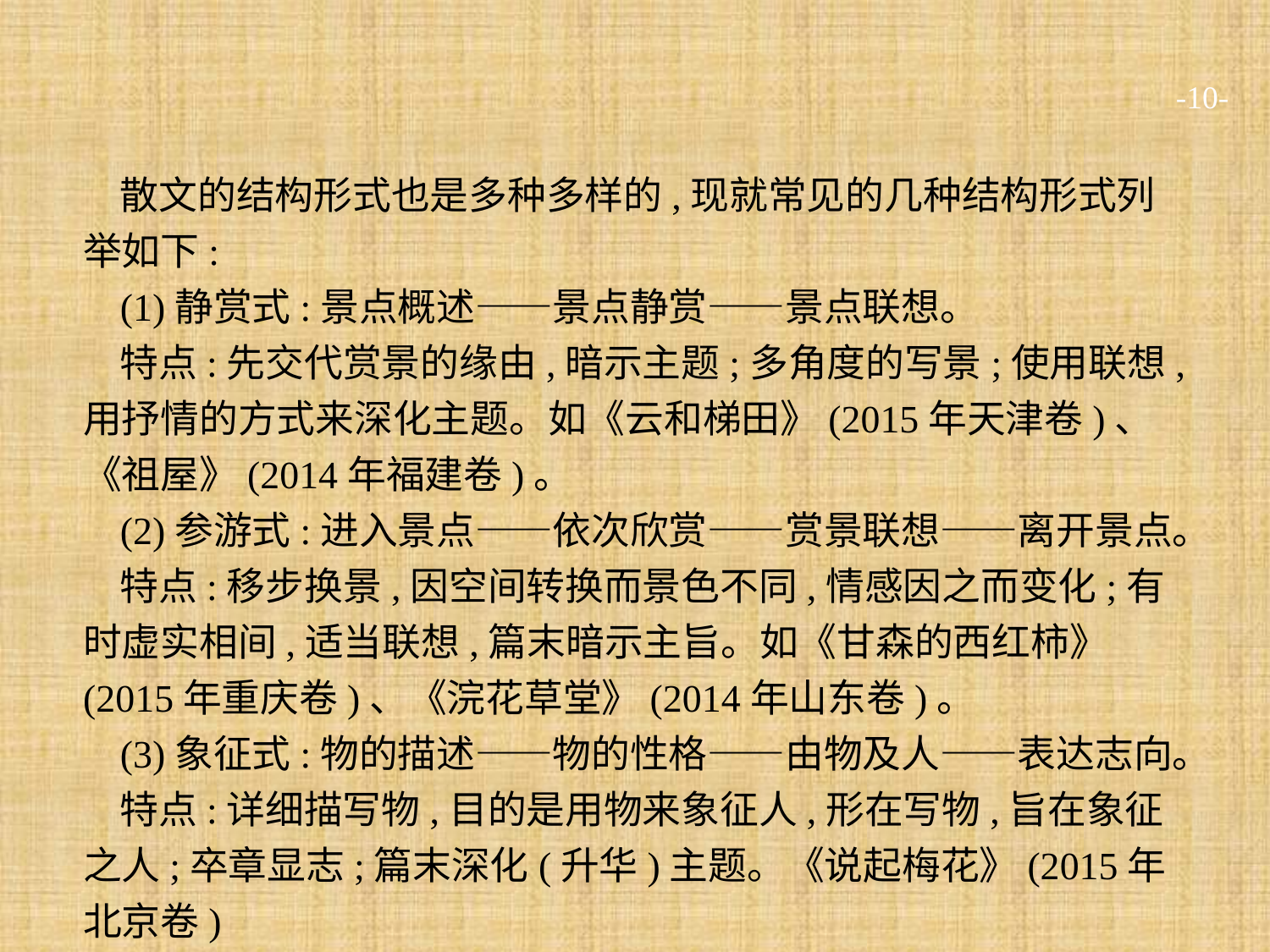

-10-
散文的结构形式也是多种多样的,现就常见的几种结构形式列举如下:
(1)静赏式:景点概述——景点静赏——景点联想。
特点:先交代赏景的缘由,暗示主题;多角度的写景;使用联想,用抒情的方式来深化主题。如《云和梯田》(2015年天津卷)、《祖屋》(2014年福建卷)。
(2)参游式:进入景点——依次欣赏——赏景联想——离开景点。
特点:移步换景,因空间转换而景色不同,情感因之而变化;有时虚实相间,适当联想,篇末暗示主旨。如《甘森的西红柿》(2015年重庆卷)、《浣花草堂》(2014年山东卷)。
(3)象征式:物的描述——物的性格——由物及人——表达志向。
特点:详细描写物,目的是用物来象征人,形在写物,旨在象征之人;卒章显志;篇末深化(升华)主题。《说起梅花》(2015年北京卷)